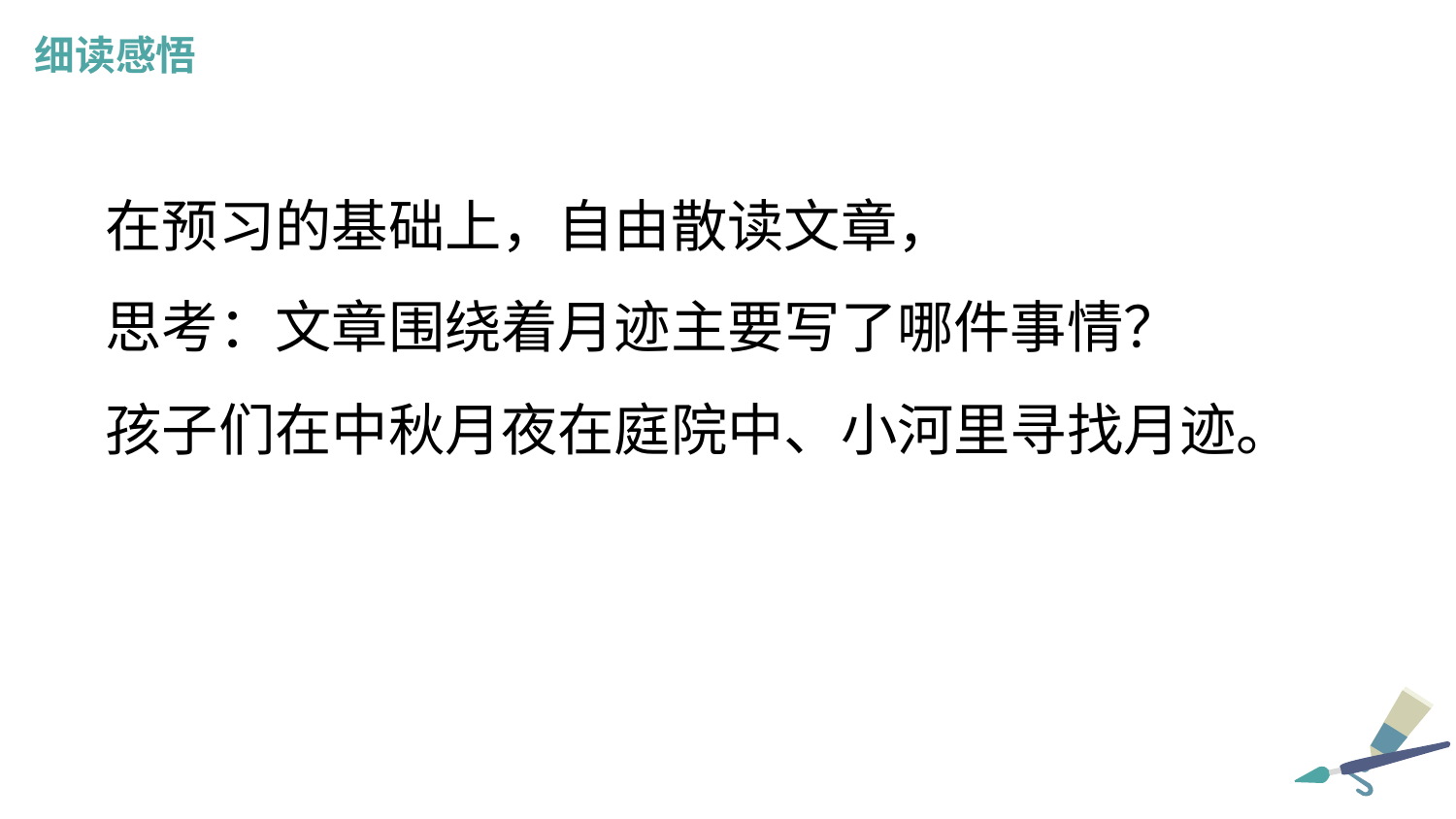

细读感悟
在预习的基础上，自由散读文章，
思考：文章围绕着月迹主要写了哪件事情？
孩子们在中秋月夜在庭院中、小河里寻找月迹。